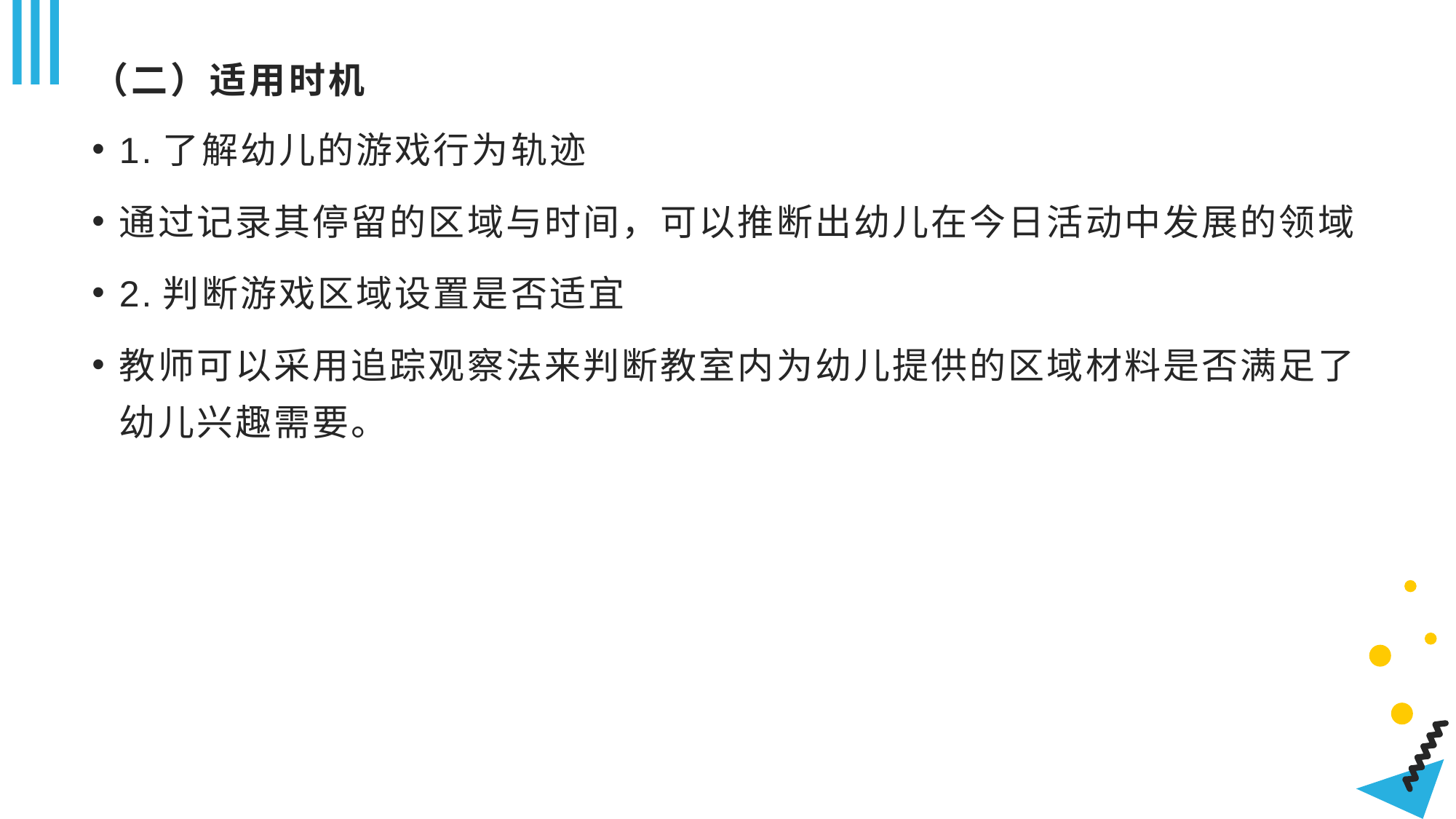

# （二）适用时机
1.了解幼儿的游戏行为轨迹
通过记录其停留的区域与时间，可以推断出幼儿在今日活动中发展的领域
2.判断游戏区域设置是否适宜
教师可以采用追踪观察法来判断教室内为幼儿提供的区域材料是否满足了幼儿兴趣需要。